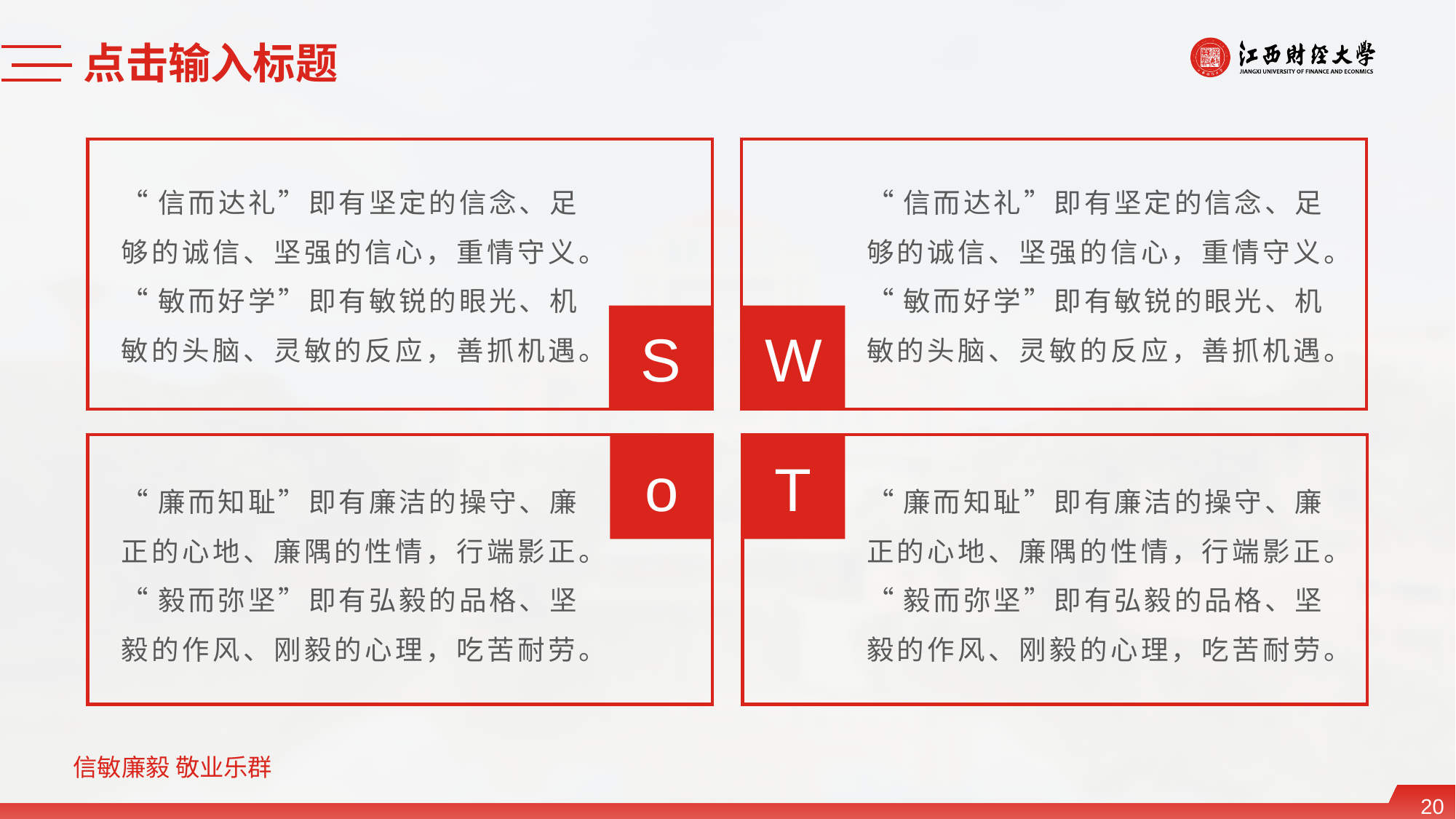

点击输入标题

S

W
“信而达礼”即有坚定的信念、足够的诚信、坚强的信心，重情守义。
“敏而好学”即有敏锐的眼光、机敏的头脑、灵敏的反应，善抓机遇。

“信而达礼”即有坚定的信念、足够的诚信、坚强的信心，重情守义。
“敏而好学”即有敏锐的眼光、机敏的头脑、灵敏的反应，善抓机遇。

o

T
“廉而知耻”即有廉洁的操守、廉正的心地、廉隅的性情，行端影正。
“毅而弥坚”即有弘毅的品格、坚毅的作风、刚毅的心理，吃苦耐劳。
“廉而知耻”即有廉洁的操守、廉正的心地、廉隅的性情，行端影正。
“毅而弥坚”即有弘毅的品格、坚毅的作风、刚毅的心理，吃苦耐劳。
20